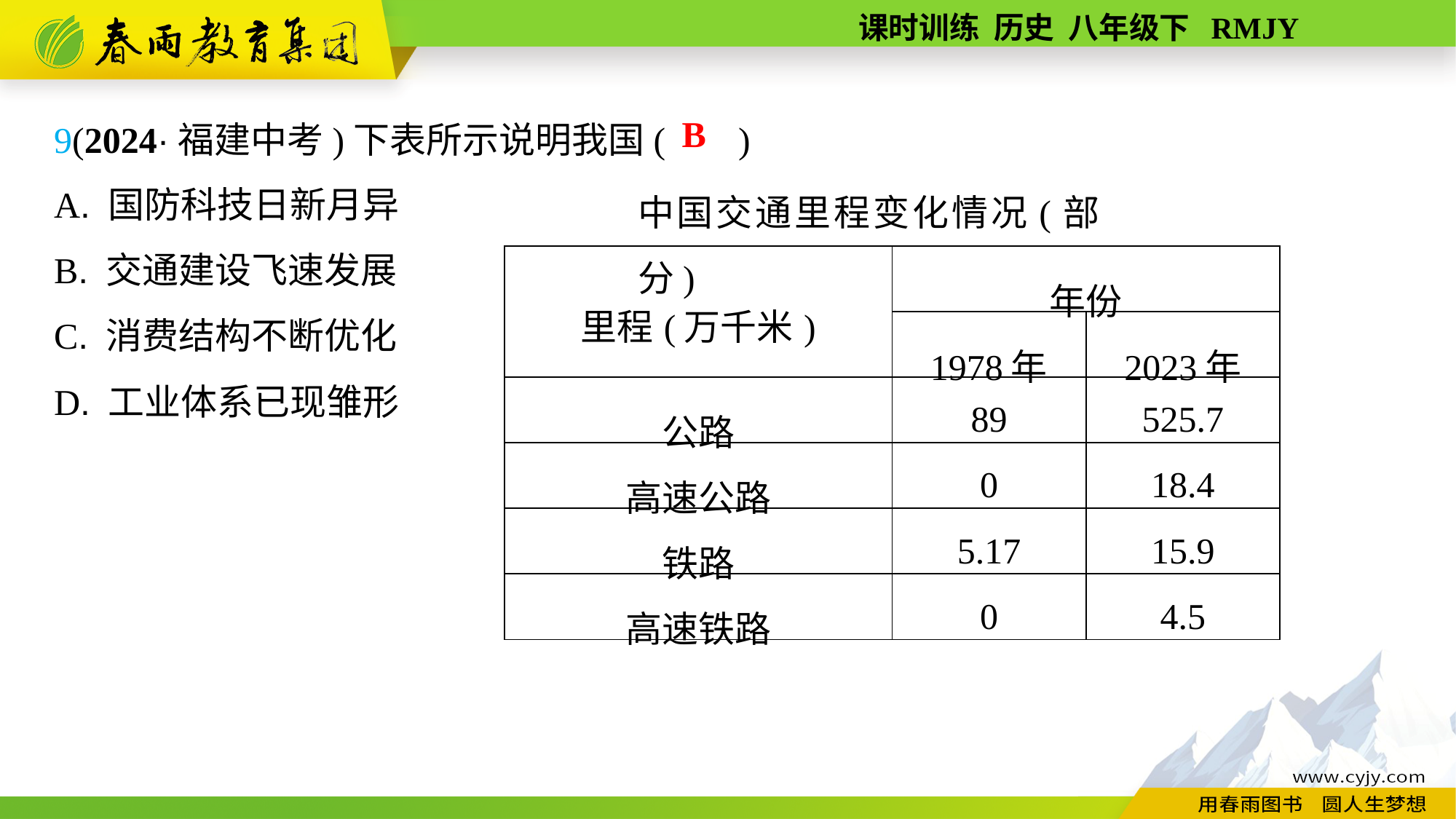

9(2024·福建中考)下表所示说明我国(        )
A. 国防科技日新月异
B. 交通建设飞速发展
C. 消费结构不断优化
D. 工业体系已现雏形
B
中国交通里程变化情况(部分)
| 里程(万千米) | 年份 |  |
| --- | --- | --- |
|  | 1978年 | 2023年 |
| 公路 | 89 | 525.7 |
| 高速公路 | 0 | 18.4 |
| 铁路 | 5.17 | 15.9 |
| 高速铁路 | 0 | 4.5 |